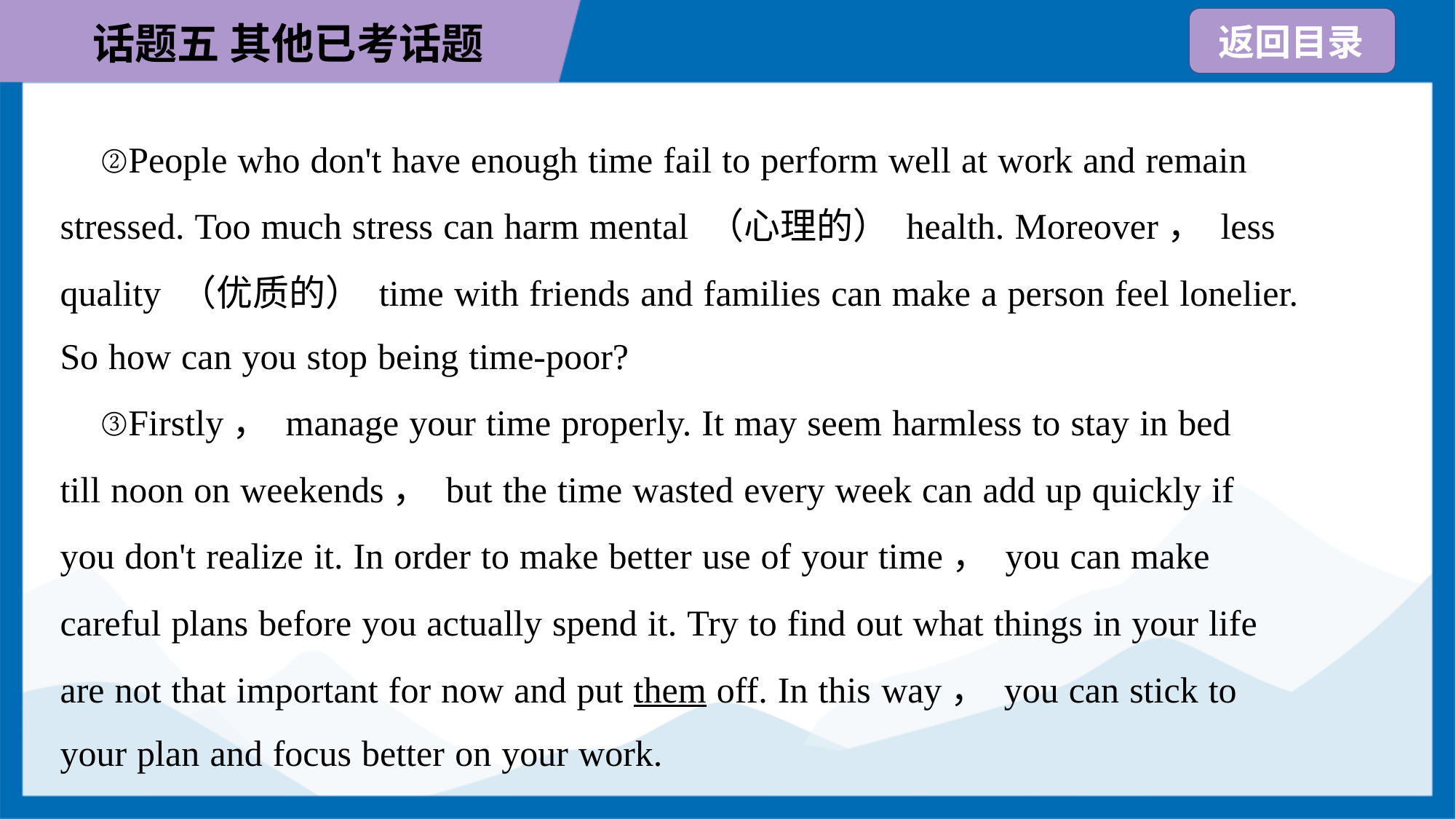

②People who don't have enough time fail to perform well at work and remain
stressed. Too much stress can harm mental （心理的） health. Moreover， less
quality （优质的） time with friends and families can make a person feel lonelier.
So how can you stop being time-poor?
    ③Firstly， manage your time properly. It may seem harmless to stay in bed
till noon on weekends， but the time wasted every week can add up quickly if
you don't realize it. In order to make better use of your time， you can make
careful plans before you actually spend it. Try to find out what things in your life
are not that important for now and put them off. In this way， you can stick to
your plan and focus better on your work.